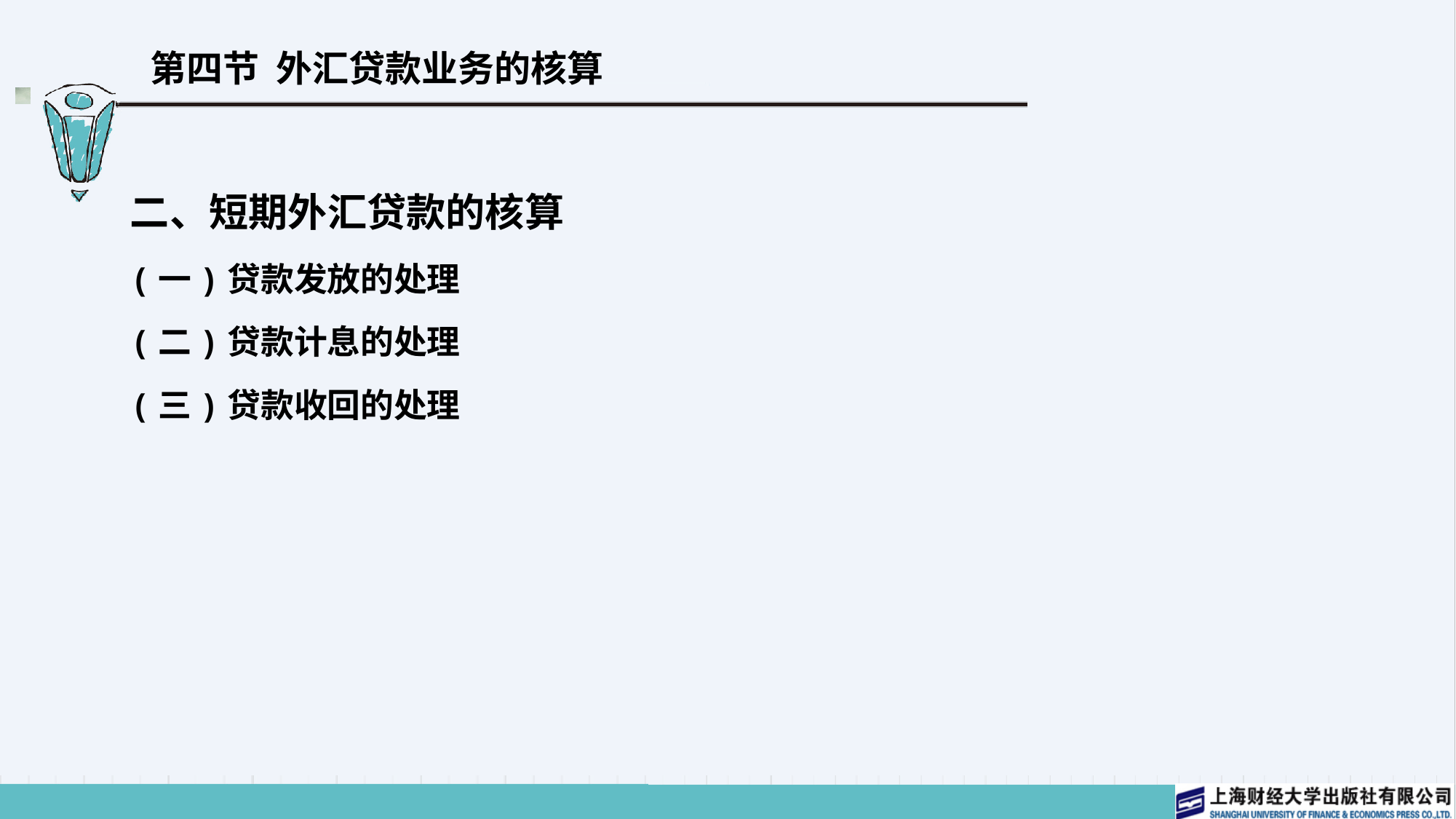

# 第四节  外汇贷款业务的核算
二、短期外汇贷款的核算
(一)贷款发放的处理
(二)贷款计息的处理
(三)贷款收回的处理